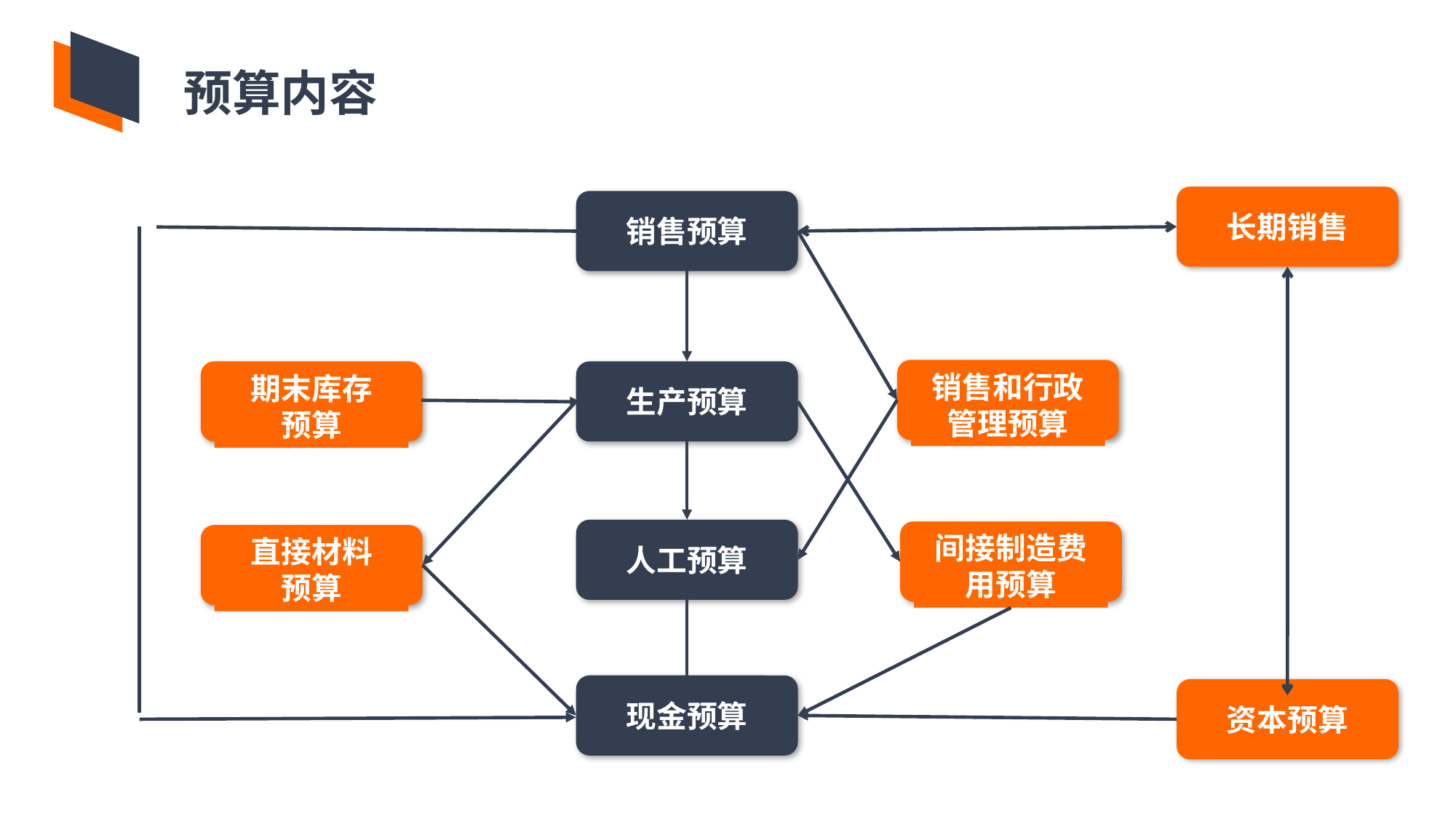

预算内容

长期销售

销售预算

销售和行政管理预算

期末库存
预算

生产预算

人工预算

间接制造费用预算

直接材料
预算

现金预算

资本预算